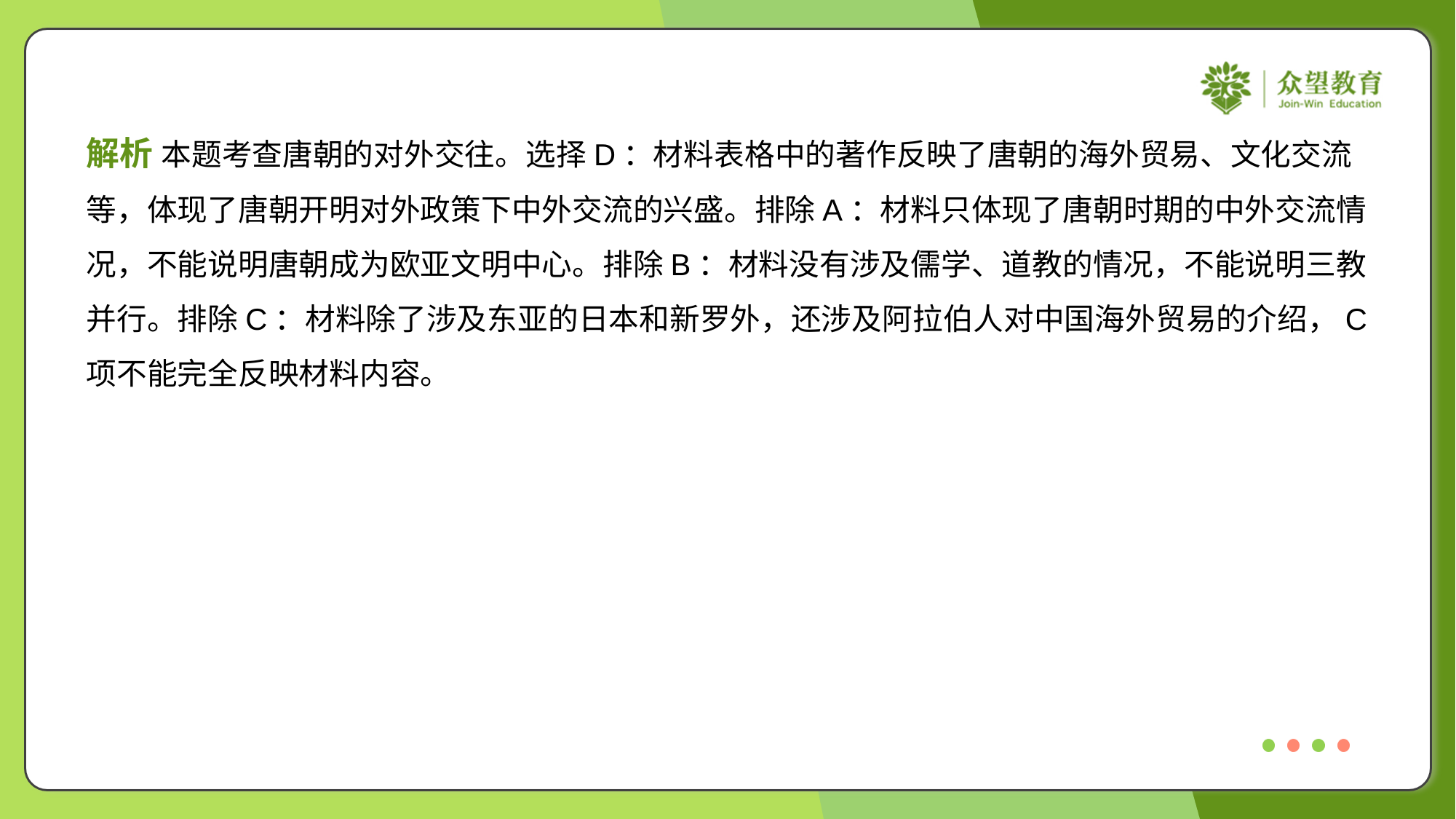

解析 本题考查唐朝的对外交往。选择D：材料表格中的著作反映了唐朝的海外贸易、文化交流
等，体现了唐朝开明对外政策下中外交流的兴盛。排除A：材料只体现了唐朝时期的中外交流情
况，不能说明唐朝成为欧亚文明中心。排除B：材料没有涉及儒学、道教的情况，不能说明三教
并行。排除C：材料除了涉及东亚的日本和新罗外，还涉及阿拉伯人对中国海外贸易的介绍，C
项不能完全反映材料内容。